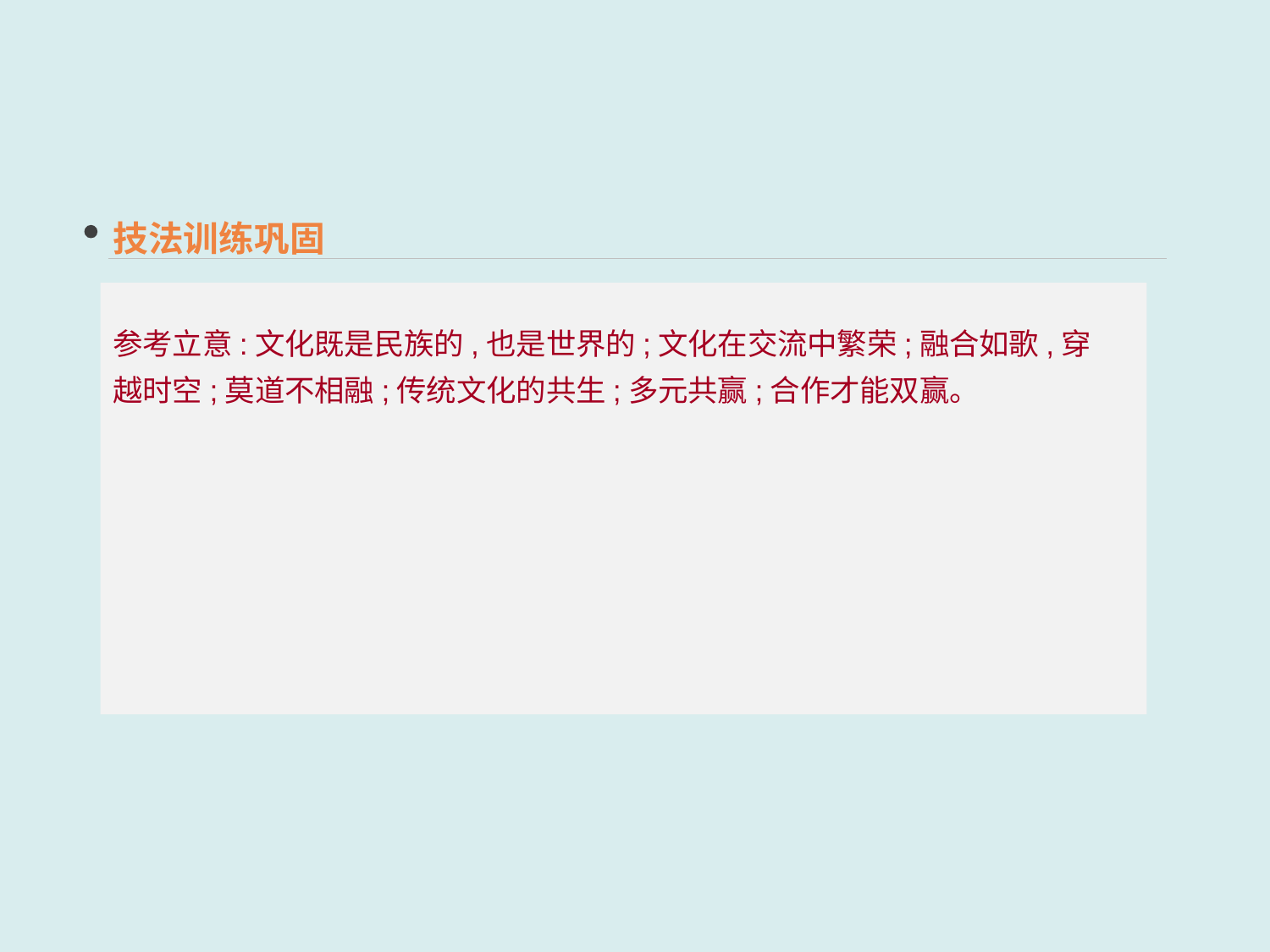

技法训练巩固

参考立意:文化既是民族的,也是世界的;文化在交流中繁荣;融合如歌,穿越时空;莫道不相融;传统文化的共生;多元共赢;合作才能双赢。